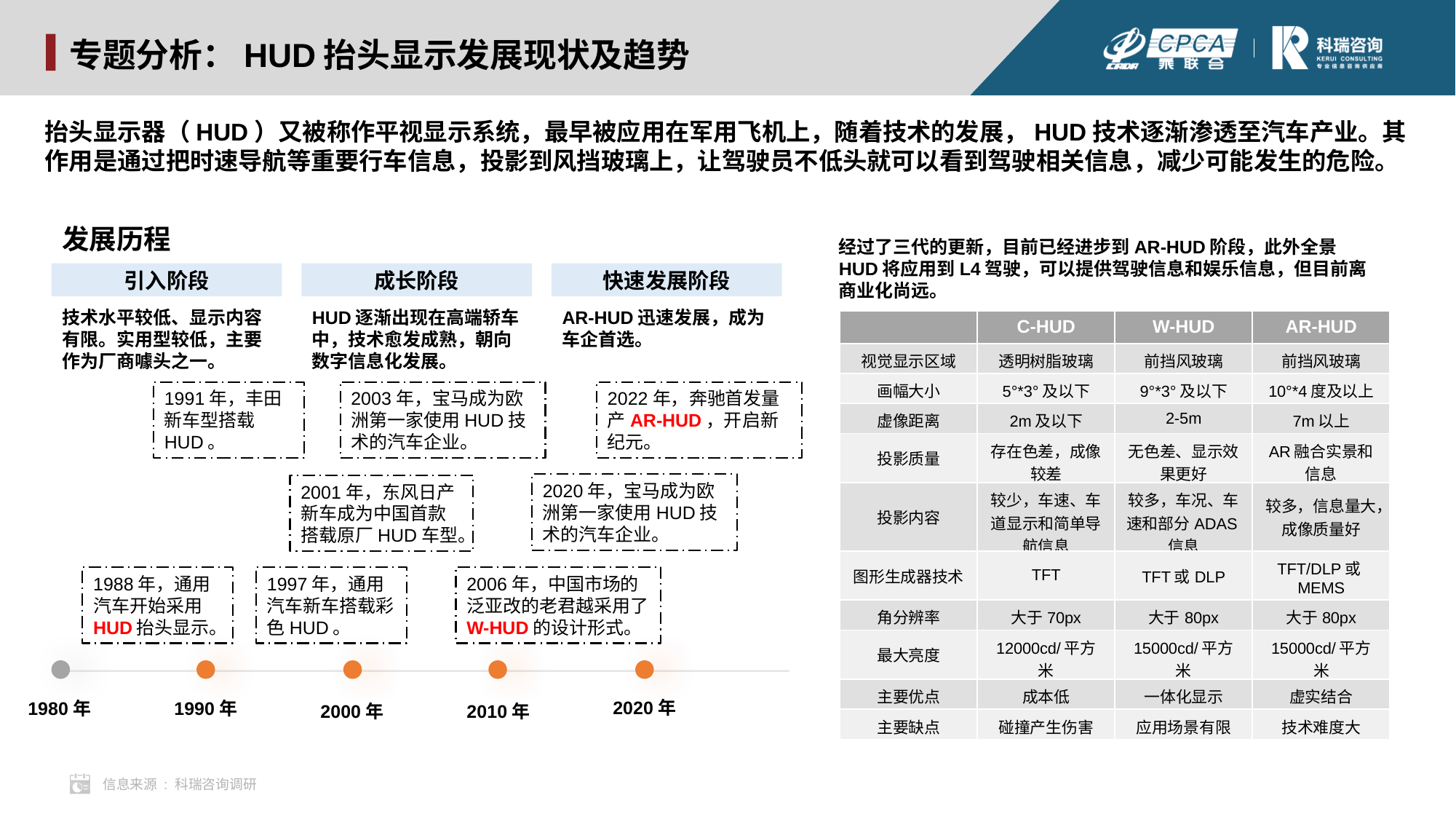

专题分析：HUD抬头显示发展现状及趋势
抬头显示器（HUD）又被称作平视显示系统，最早被应用在军用飞机上，随着技术的发展，HUD技术逐渐渗透至汽车产业。其作用是通过把时速导航等重要行车信息，投影到风挡玻璃上，让驾驶员不低头就可以看到驾驶相关信息，减少可能发生的危险。
发展历程
经过了三代的更新，目前已经进步到AR-HUD阶段，此外全景HUD将应用到L4驾驶，可以提供驾驶信息和娱乐信息，但目前离商业化尚远。
引入阶段
成长阶段
快速发展阶段
HUD逐渐出现在高端轿车中，技术愈发成熟，朝向数字信息化发展。
AR-HUD迅速发展，成为车企首选。
技术水平较低、显示内容有限。实用型较低，主要作为厂商噱头之一。
|  | C-HUD | W-HUD | AR-HUD |
| --- | --- | --- | --- |
| 视觉显示区域 | 透明树脂玻璃 | 前挡风玻璃 | 前挡风玻璃 |
| 画幅大小 | 5°\*3°及以下 | 9°\*3°及以下 | 10°\*4度及以上 |
| 虚像距离 | 2m及以下 | 2-5m | 7m以上 |
| 投影质量 | 存在色差，成像较差 | 无色差、显示效果更好 | AR融合实景和信息 |
| 投影内容 | 较少，车速、车道显示和简单导航信息 | 较多，车况、车速和部分ADAS信息 | 较多，信息量大，成像质量好 |
| 图形生成器技术 | TFT | TFT或DLP | TFT/DLP或MEMS |
| 角分辨率 | 大于70px | 大于80px | 大于80px |
| 最大亮度 | 12000cd/平方米 | 15000cd/平方米 | 15000cd/平方米 |
| 主要优点 | 成本低 | 一体化显示 | 虚实结合 |
| 主要缺点 | 碰撞产生伤害 | 应用场景有限 | 技术难度大 |
2003年，宝马成为欧洲第一家使用HUD技术的汽车企业。
2022年，奔驰首发量产AR-HUD，开启新纪元。
1991年，丰田新车型搭载HUD。
2020年，宝马成为欧洲第一家使用HUD技术的汽车企业。
2001年，东风日产新车成为中国首款搭载原厂HUD车型。
1997年，通用汽车新车搭载彩色HUD。
2006年，中国市场的泛亚改的老君越采用了W-HUD的设计形式。
1988年，通用汽车开始采用HUD抬头显示。

1980年

1990年

2000年

2010年

2020年
信息来源 : 科瑞咨询调研